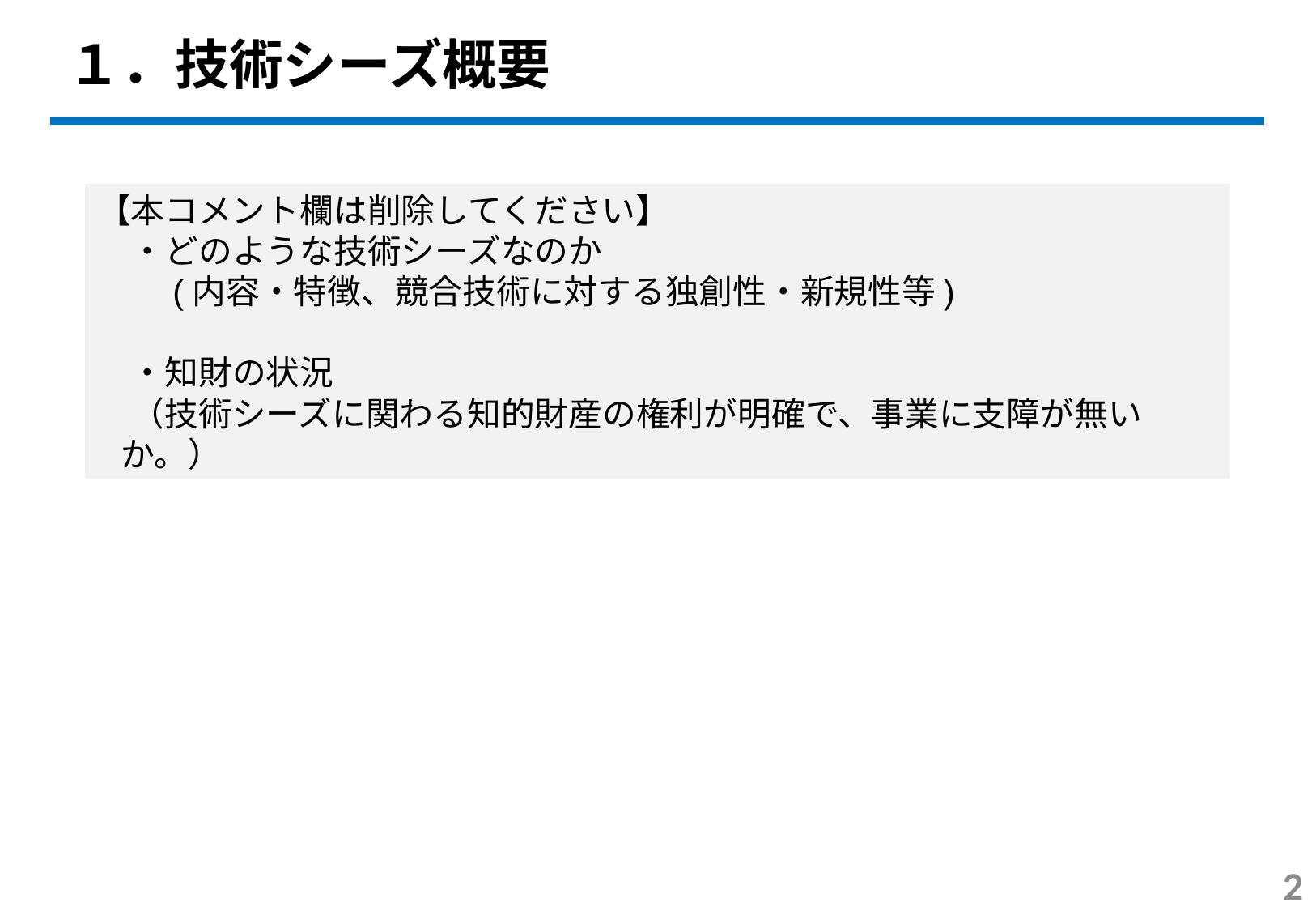

１．技術シーズ概要
【本コメント欄は削除してください】
　・どのような技術シーズなのか
　　(内容・特徴、競合技術に対する独創性・新規性等)

　・知財の状況
　（技術シーズに関わる知的財産の権利が明確で、事業に支障が無いか。）
2